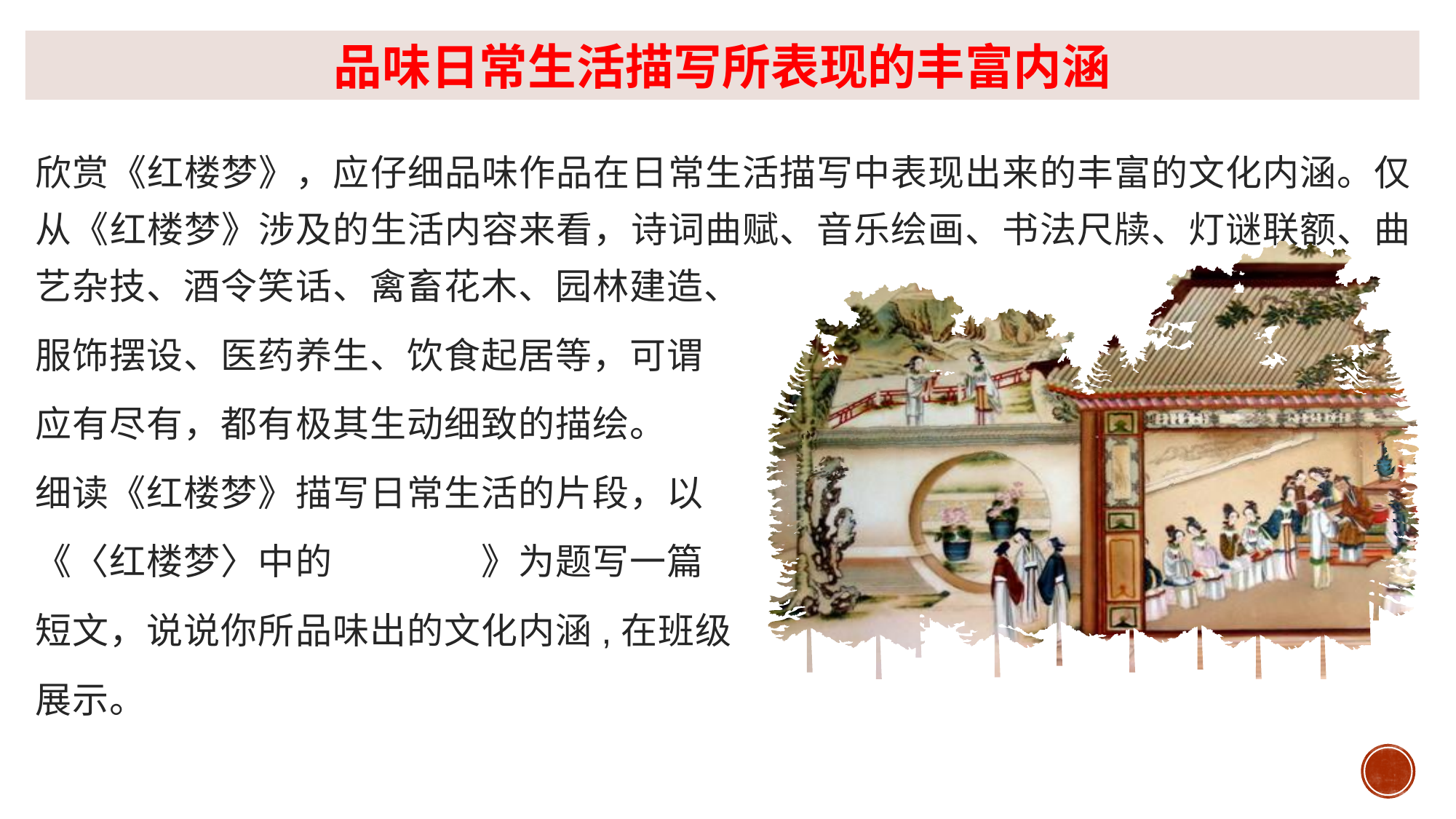

品味日常生活描写所表现的丰富内涵
欣赏《红楼梦》，应仔细品味作品在日常生活描写中表现出来的丰富的文化内涵。仅从《红楼梦》涉及的生活内容来看，诗词曲赋、音乐绘画、书法尺牍、灯谜联额、曲艺杂技、酒令笑话、禽畜花木、园林建造、
服饰摆设、医药养生、饮食起居等，可谓
应有尽有，都有极其生动细致的描绘。
细读《红楼梦》描写日常生活的片段，以
《〈红楼梦〉中的　　　　》为题写一篇
短文，说说你所品味出的文化内涵,在班级
展示。